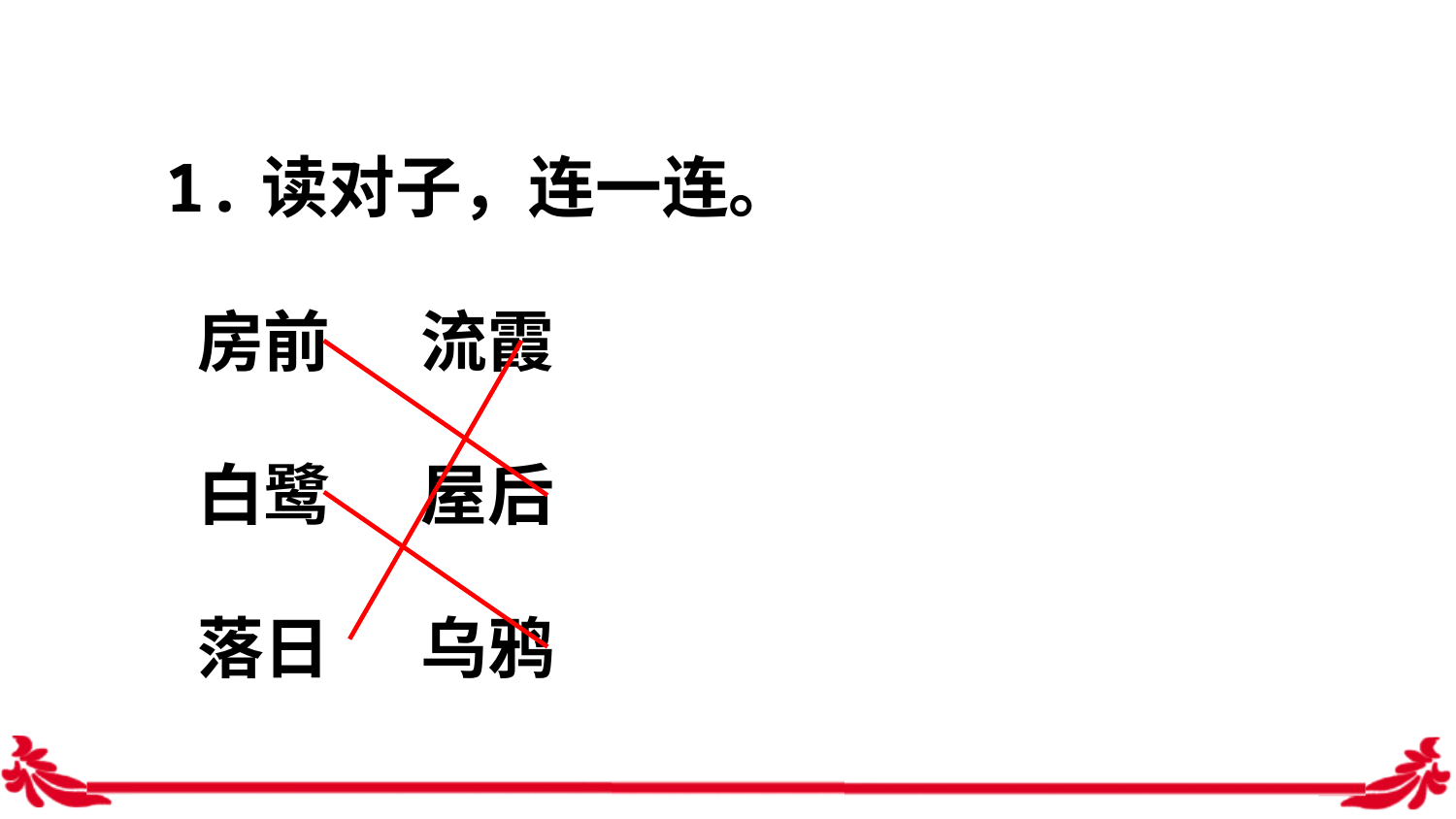

1.读对子，连一连。
房前      流霞
白鹭      屋后
落日      乌鸦